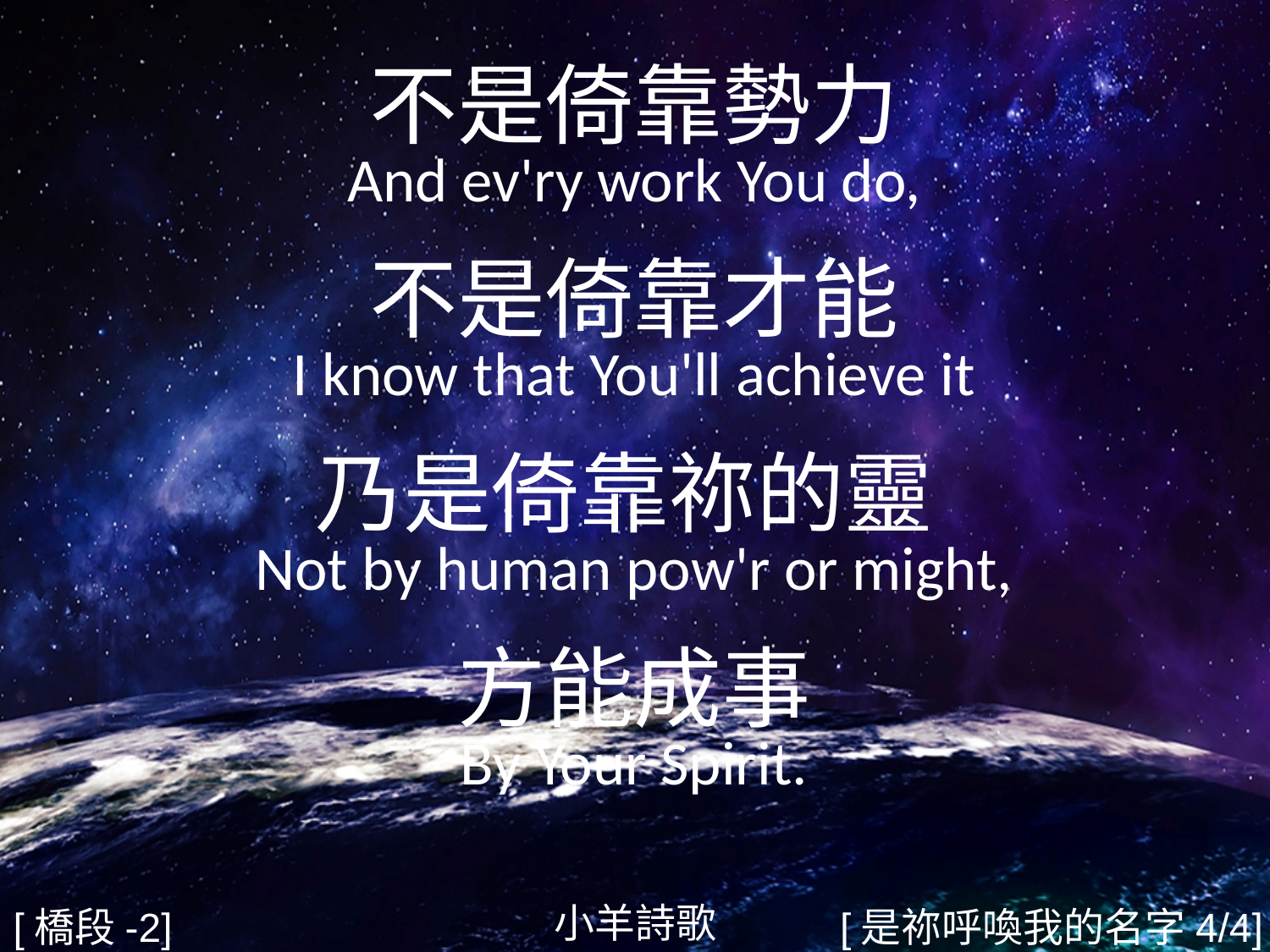

不是倚靠勢力
And ev'ry work You do,

不是倚靠才能
I know that You'll achieve it

乃是倚靠祢的靈
Not by human pow'r or might,

方能成事
By Your Spirit.
#

小羊詩歌
[橋段-2]
[是祢呼喚我的名字4/4]